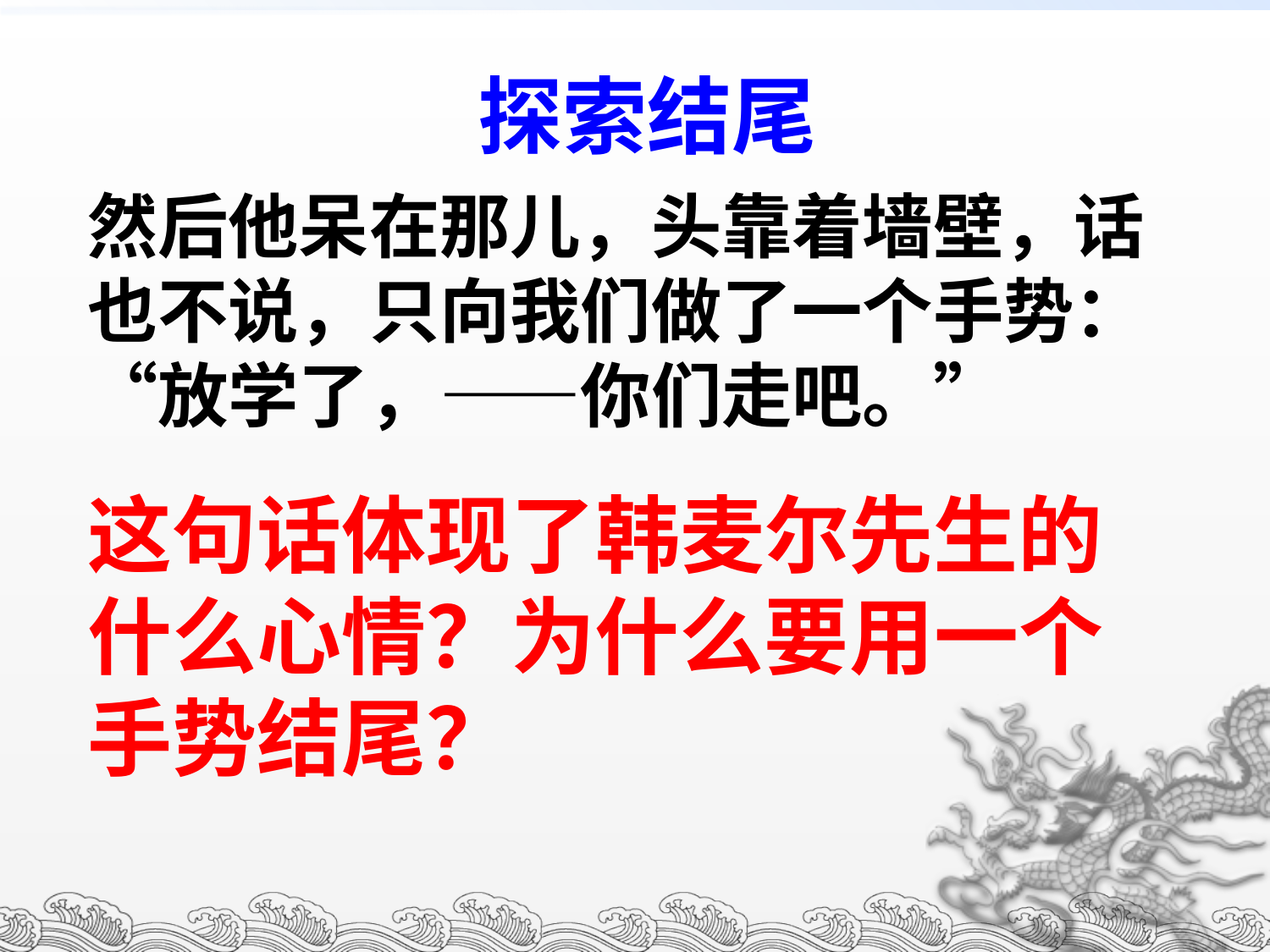

探索结尾
然后他呆在那儿，头靠着墙壁，话也不说，只向我们做了一个手势：“放学了，——你们走吧。”
这句话体现了韩麦尔先生的什么心情？为什么要用一个手势结尾？